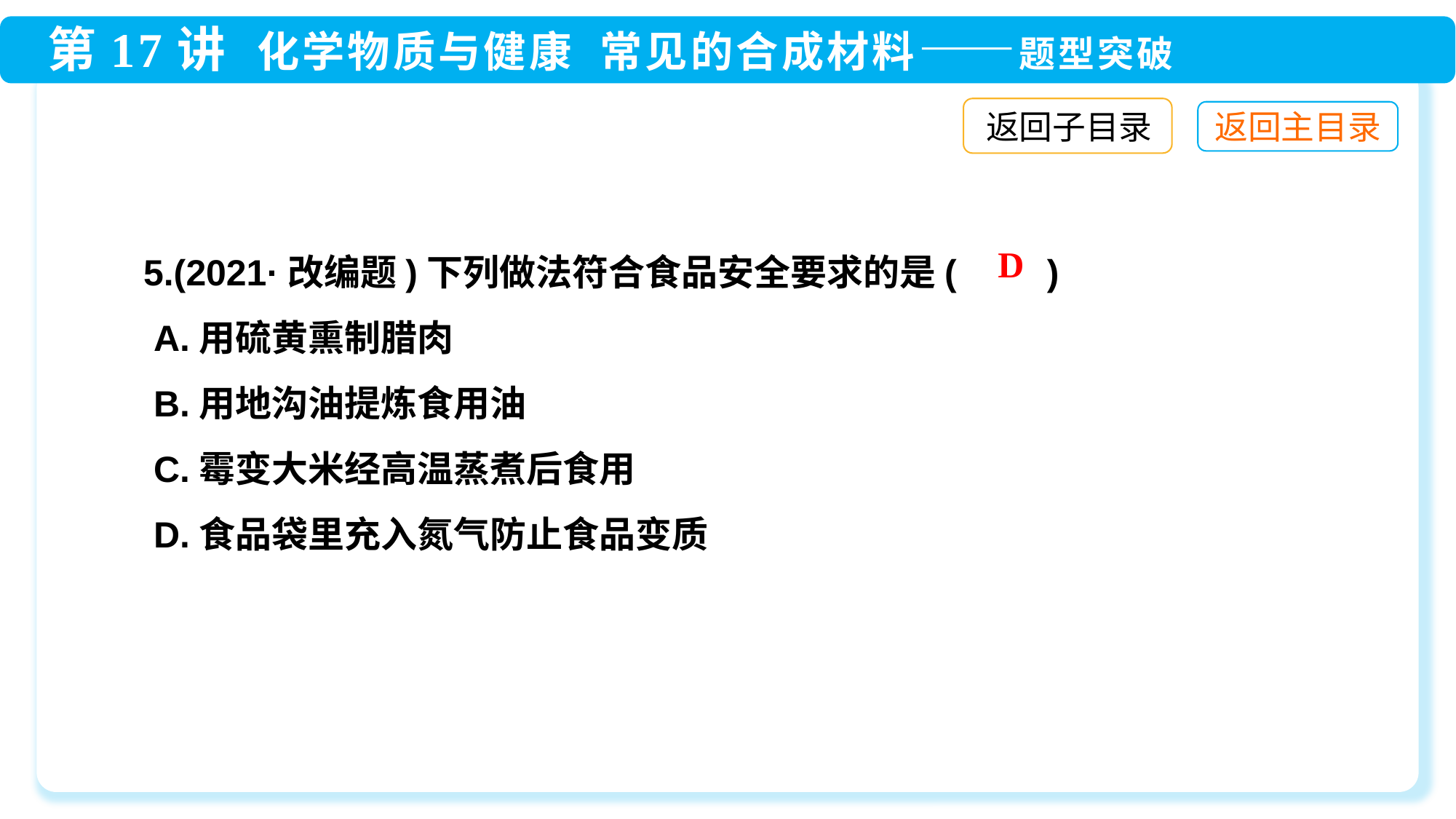

返回子目录
5.(2021·改编题)下列做法符合食品安全要求的是(　　)
 A.用硫黄熏制腊肉
 B.用地沟油提炼食用油
 C.霉变大米经高温蒸煮后食用
 D.食品袋里充入氮气防止食品变质
D